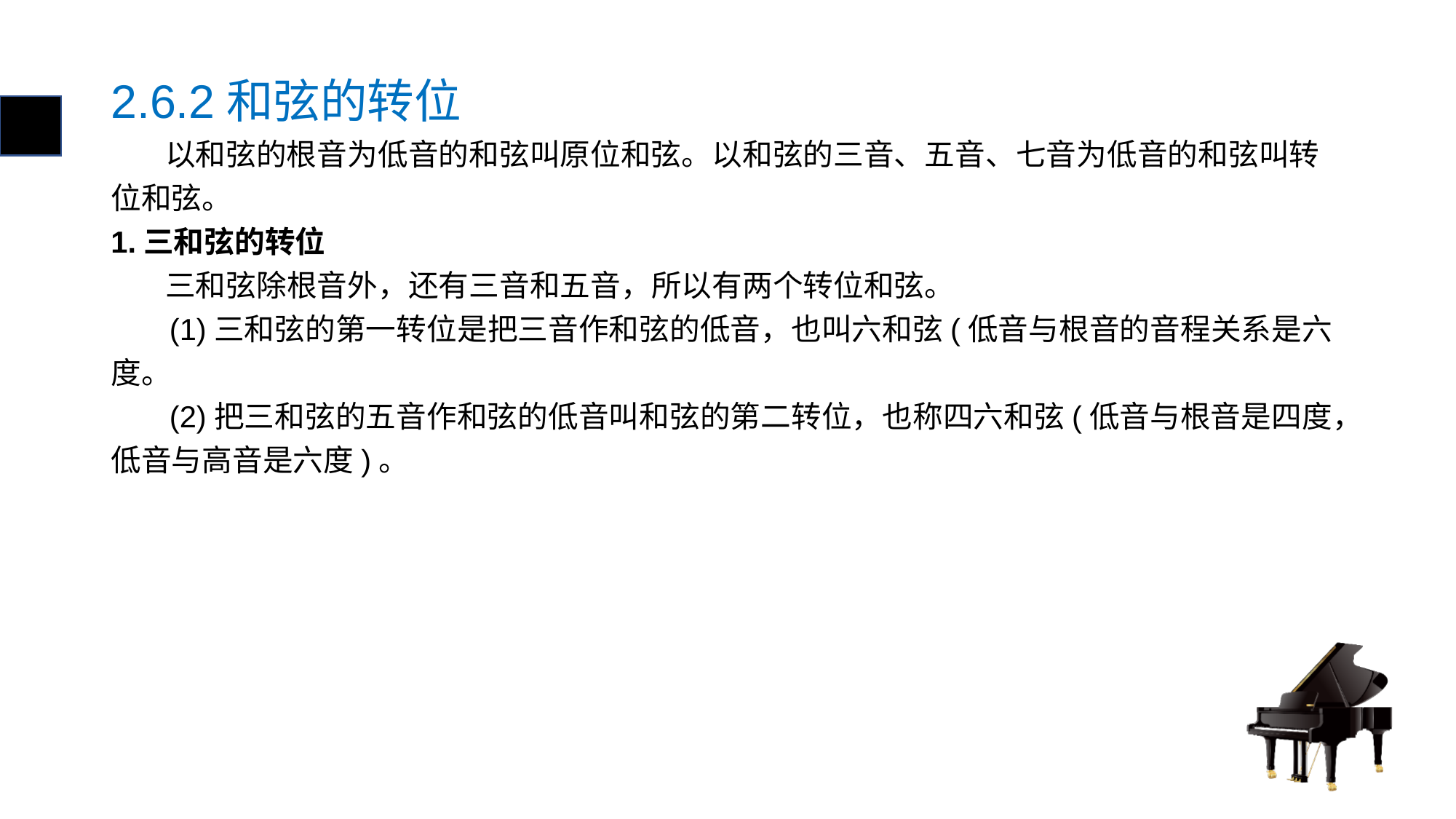

# 2.6.2和弦的转位
       以和弦的根音为低音的和弦叫原位和弦。以和弦的三音、五音、七音为低音的和弦叫转位和弦。
1.三和弦的转位
       三和弦除根音外，还有三音和五音，所以有两个转位和弦。
       (1)三和弦的第一转位是把三音作和弦的低音，也叫六和弦(低音与根音的音程关系是六度。
       (2)把三和弦的五音作和弦的低音叫和弦的第二转位，也称四六和弦(低音与根音是四度，低音与高音是六度)。